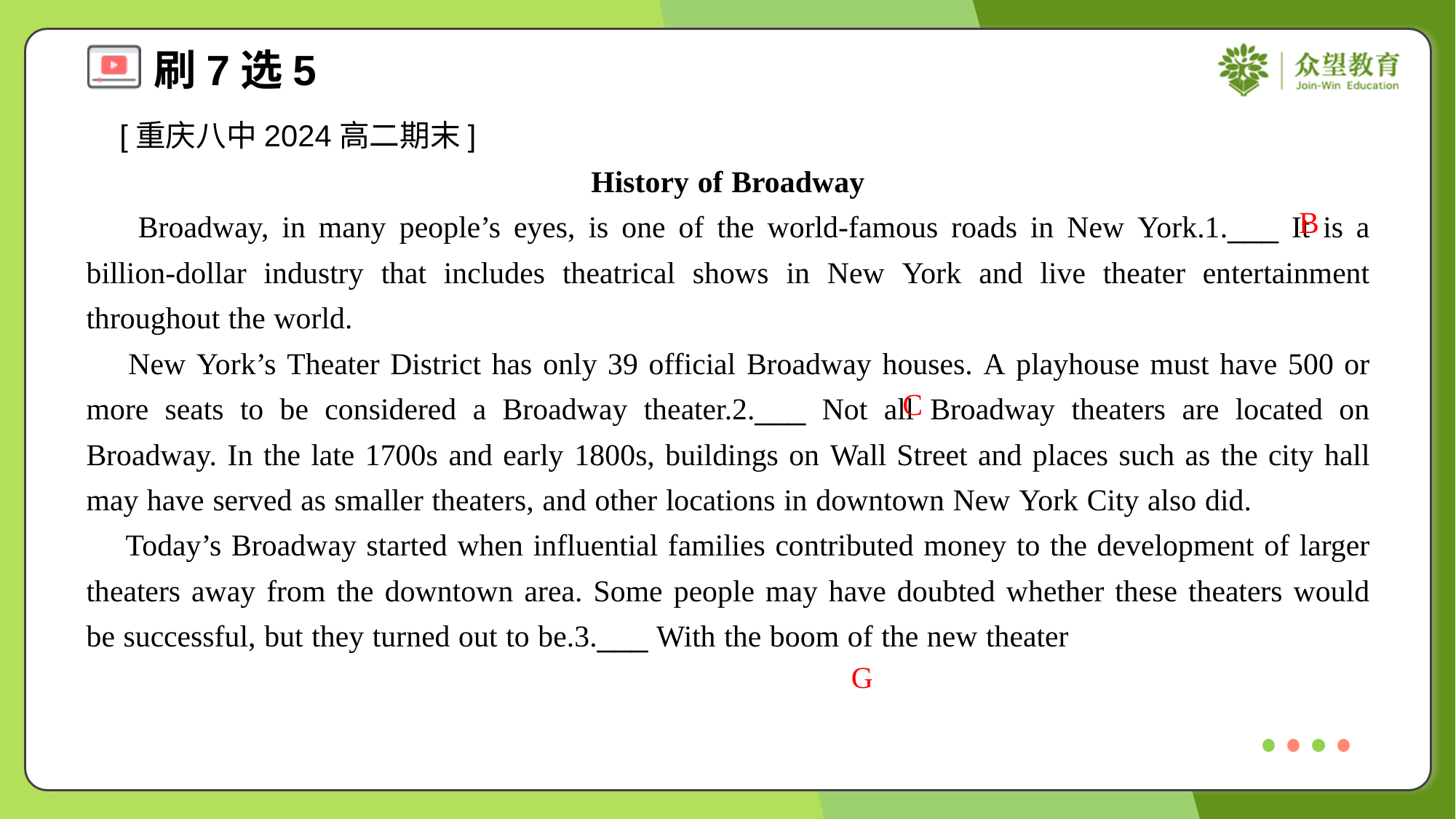

[重庆八中2024高二期末]
History of Broadway
    Broadway, in many people’s eyes, is one of the world-famous roads in New York.1.___ It is a billion-dollar industry that includes theatrical shows in New York and live theater entertainment throughout the world.
    New York’s Theater District has only 39 official Broadway houses. A playhouse must have 500 or more seats to be considered a Broadway theater.2.___ Not all Broadway theaters are located on Broadway. In the late 1700s and early 1800s, buildings on Wall Street and places such as the city hall may have served as smaller theaters, and other locations in downtown New York City also did.
    Today’s Broadway started when influential families contributed money to the development of larger theaters away from the downtown area. Some people may have doubted whether these theaters would be successful, but they turned out to be.3.___ With the boom of the new theater
B
C
G